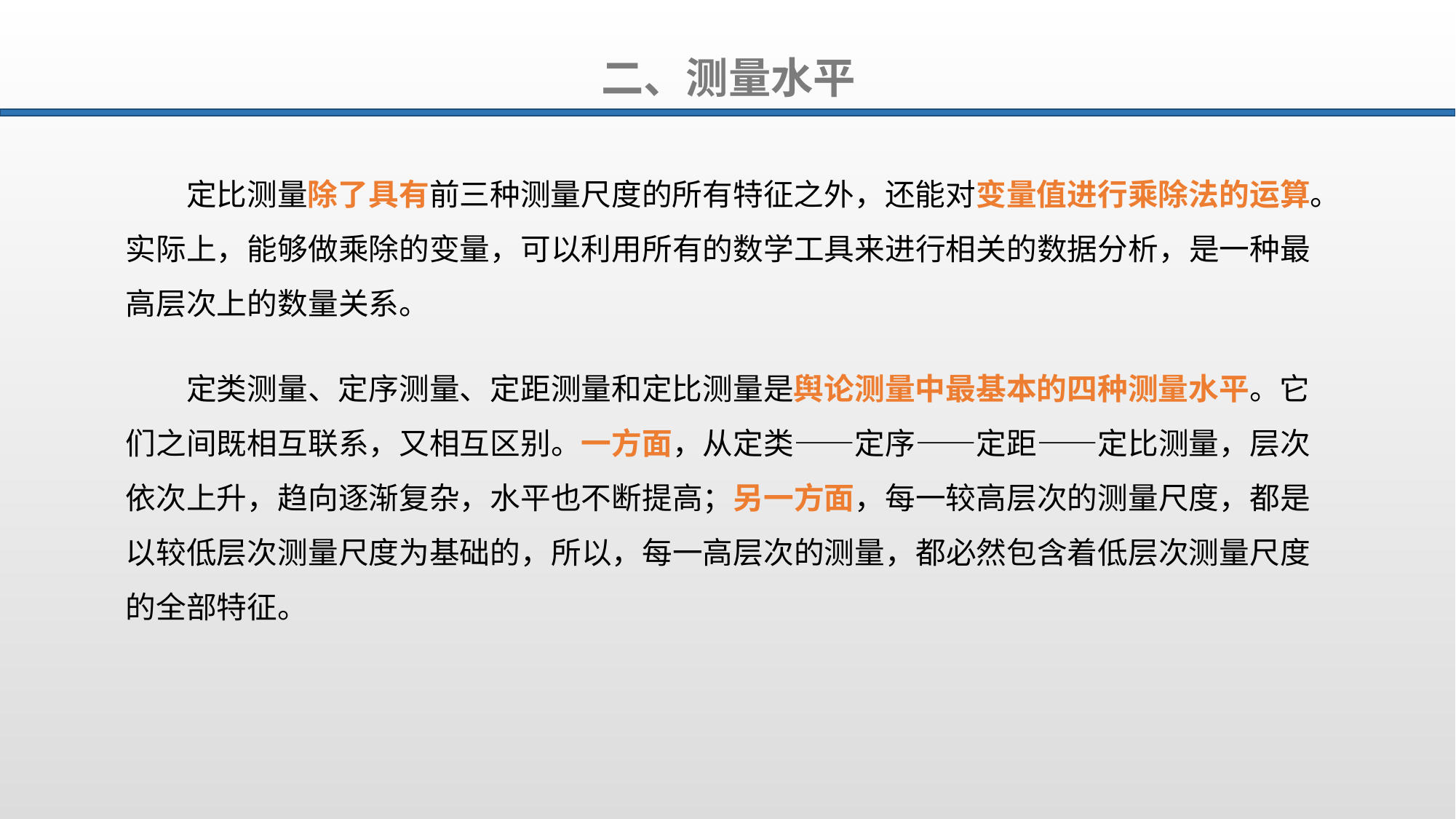

二、测量水平

定比测量除了具有前三种测量尺度的所有特征之外，还能对变量值进行乘除法的运算。实际上，能够做乘除的变量，可以利用所有的数学工具来进行相关的数据分析，是一种最高层次上的数量关系。
定类测量、定序测量、定距测量和定比测量是舆论测量中最基本的四种测量水平。它们之间既相互联系，又相互区别。一方面，从定类——定序——定距——定比测量，层次依次上升，趋向逐渐复杂，水平也不断提高；另一方面，每一较高层次的测量尺度，都是以较低层次测量尺度为基础的，所以，每一高层次的测量，都必然包含着低层次测量尺度的全部特征。